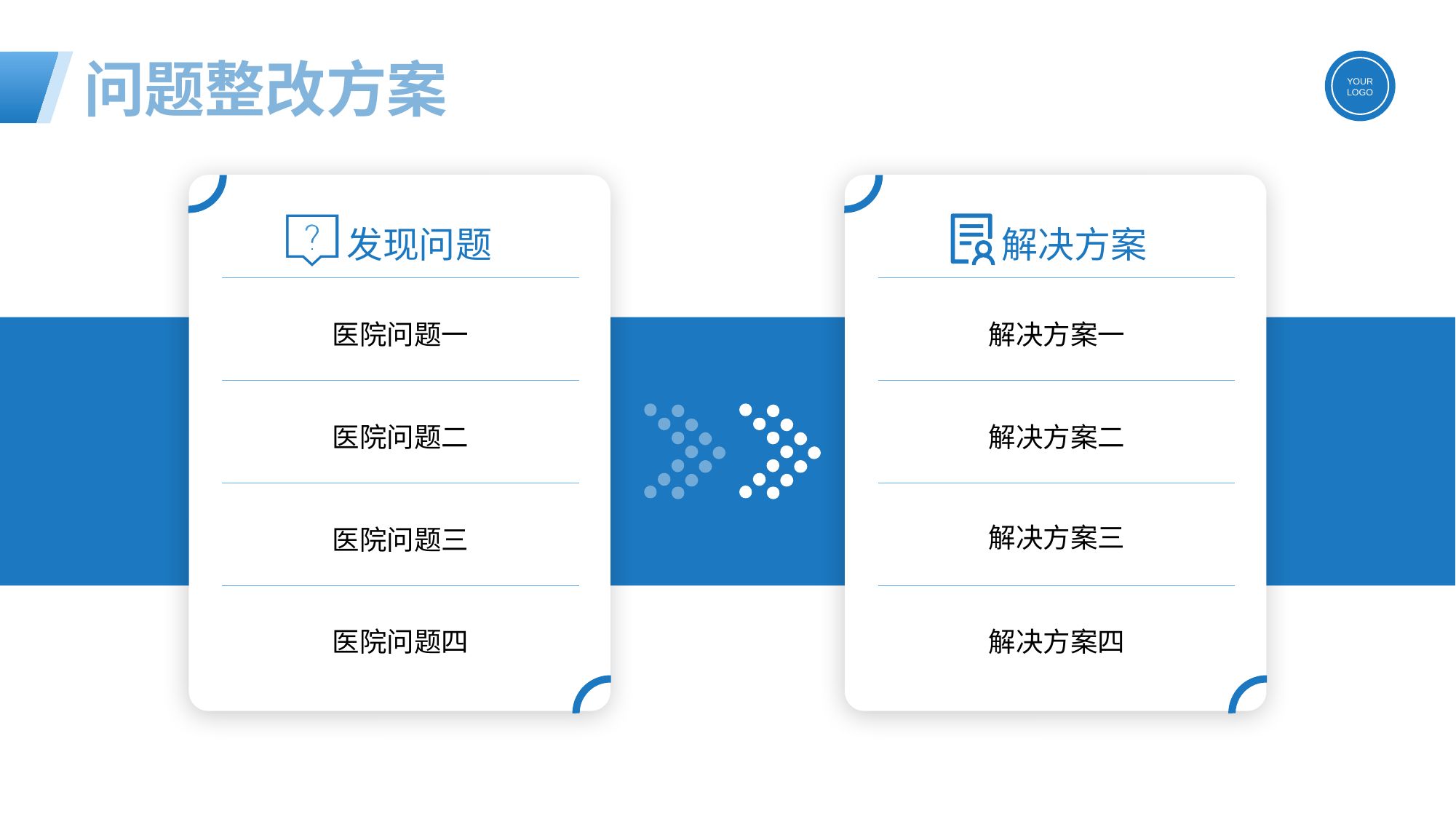

问题整改方案

发现问题

医院问题一
医院问题二
医院问题三
医院问题四

解决方案

解决方案一
解决方案二
解决方案三
解决方案四